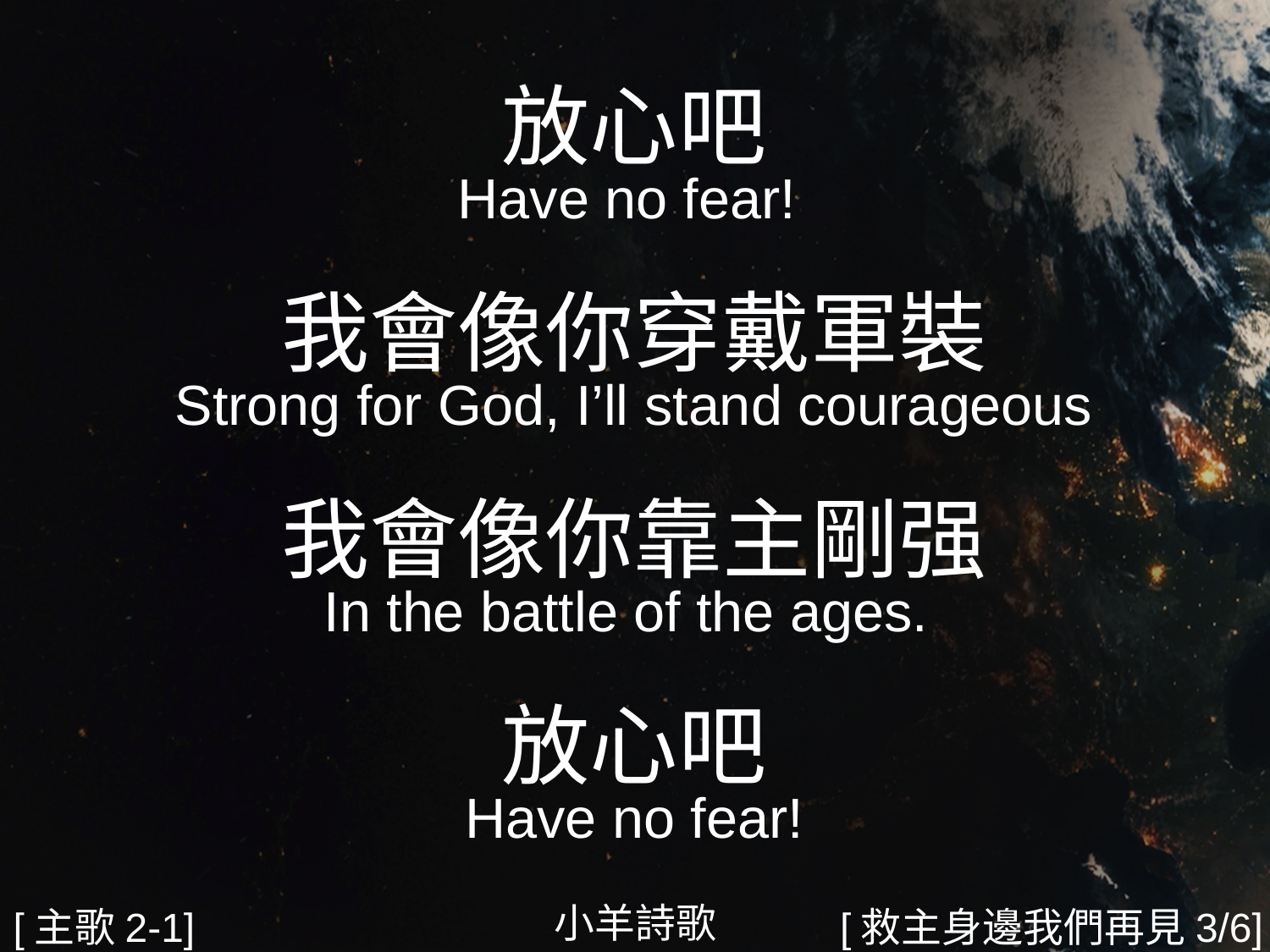

放心吧
Have no fear!

我會像你穿戴軍裝
Strong for God, I’ll stand courageous

我會像你靠主剛强
In the battle of the ages.

放心吧
Have no fear!

#

小羊詩歌
[主歌2-1]
[救主身邊我們再見3/6]